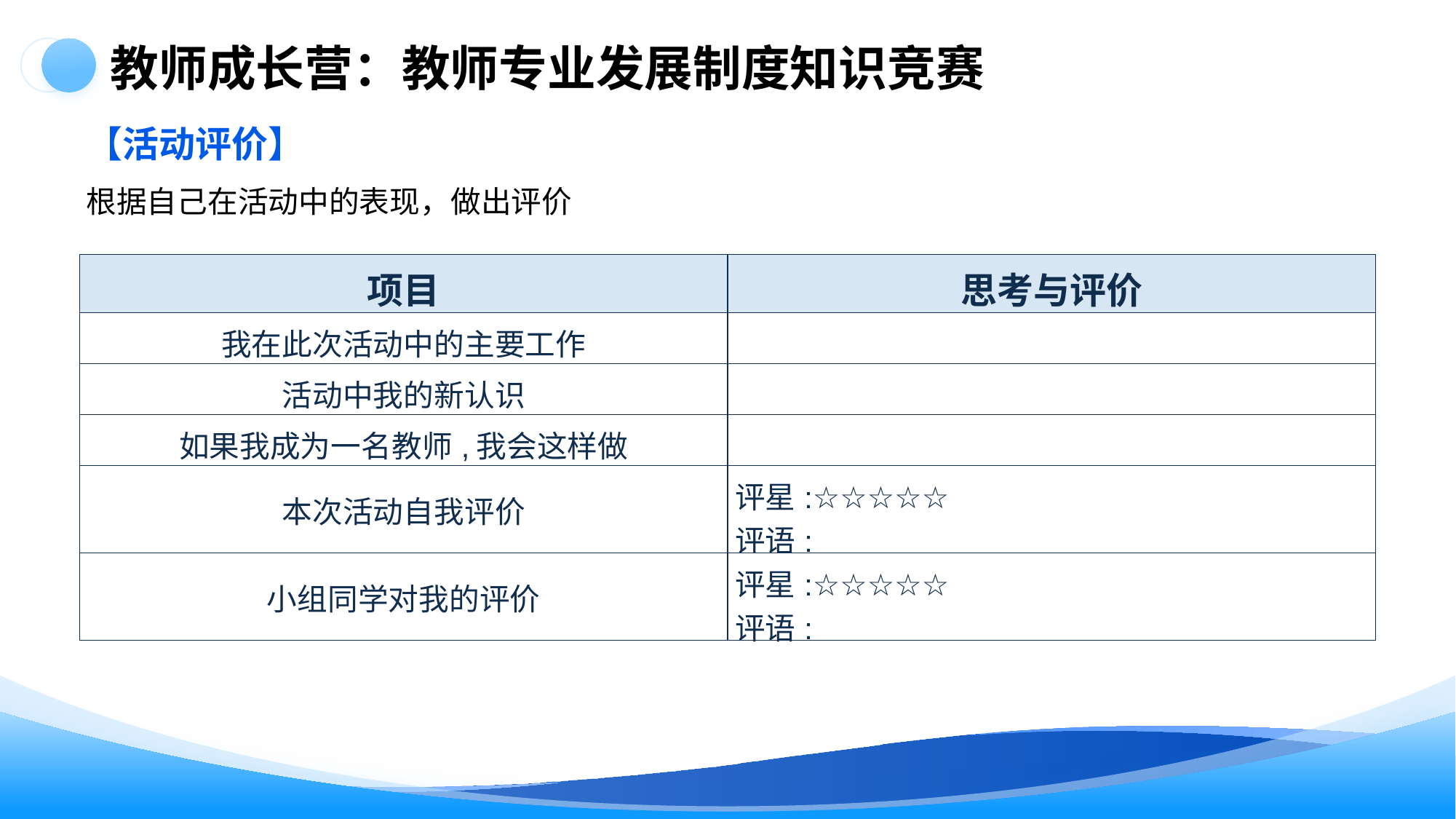

教师成长营：教师专业发展制度知识竞赛

【活动评价】
根据自己在活动中的表现，做出评价
| 项目 | 思考与评价 |
| --- | --- |
| 我在此次活动中的主要工作 |  |
| 活动中我的新认识 |  |
| 如果我成为一名教师,我会这样做 |  |
| 本次活动自我评价 | 评星:☆☆☆☆☆ 评语: |
| 小组同学对我的评价 | 评星:☆☆☆☆☆ 评语: |